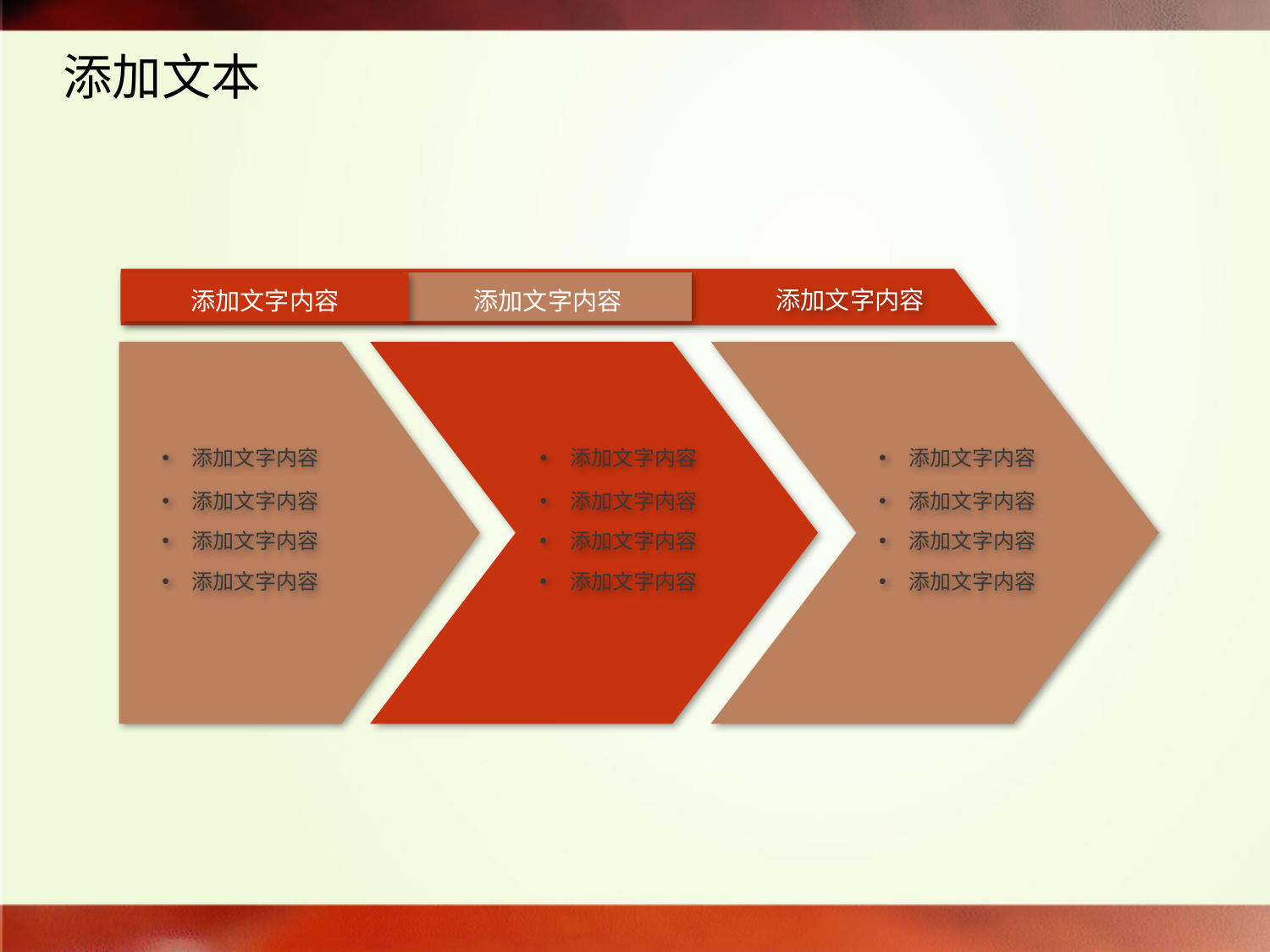

添加文本
添加文字内容

添加文字内容
添加文字内容

添加文字内容
添加文字内容
添加文字内容
添加文字内容

添加文字内容
添加文字内容
添加文字内容
添加文字内容

添加文字内容
添加文字内容
添加文字内容
添加文字内容
点击添加文本
点击添加文本
点击添加文本
点击添加文本